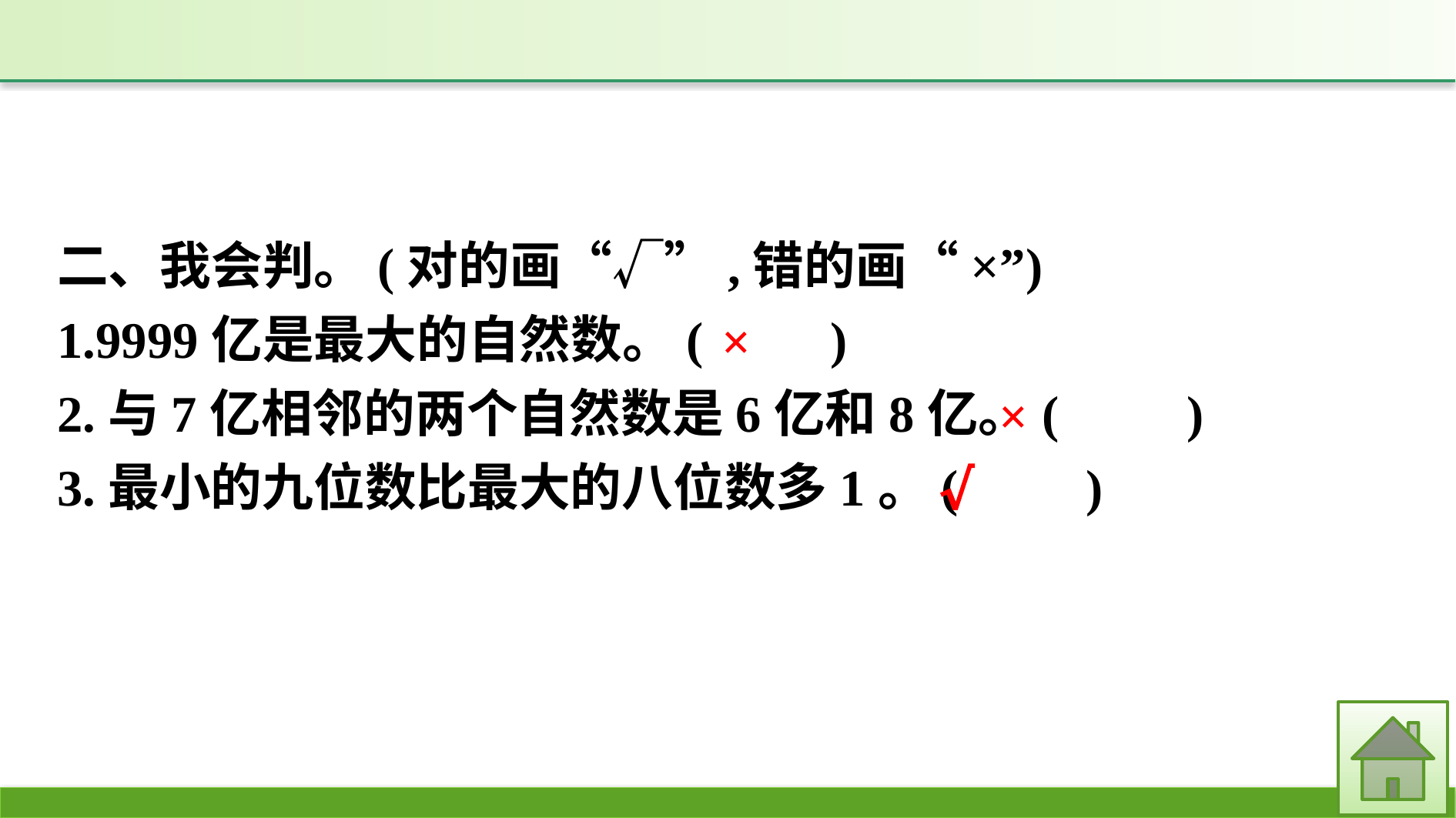

二、我会判。(对的画“√”,错的画“×”)
1.9999亿是最大的自然数。(　　)
2.与7亿相邻的两个自然数是6亿和8亿。(　　)
3.最小的九位数比最大的八位数多1。(　　)
×
×
√